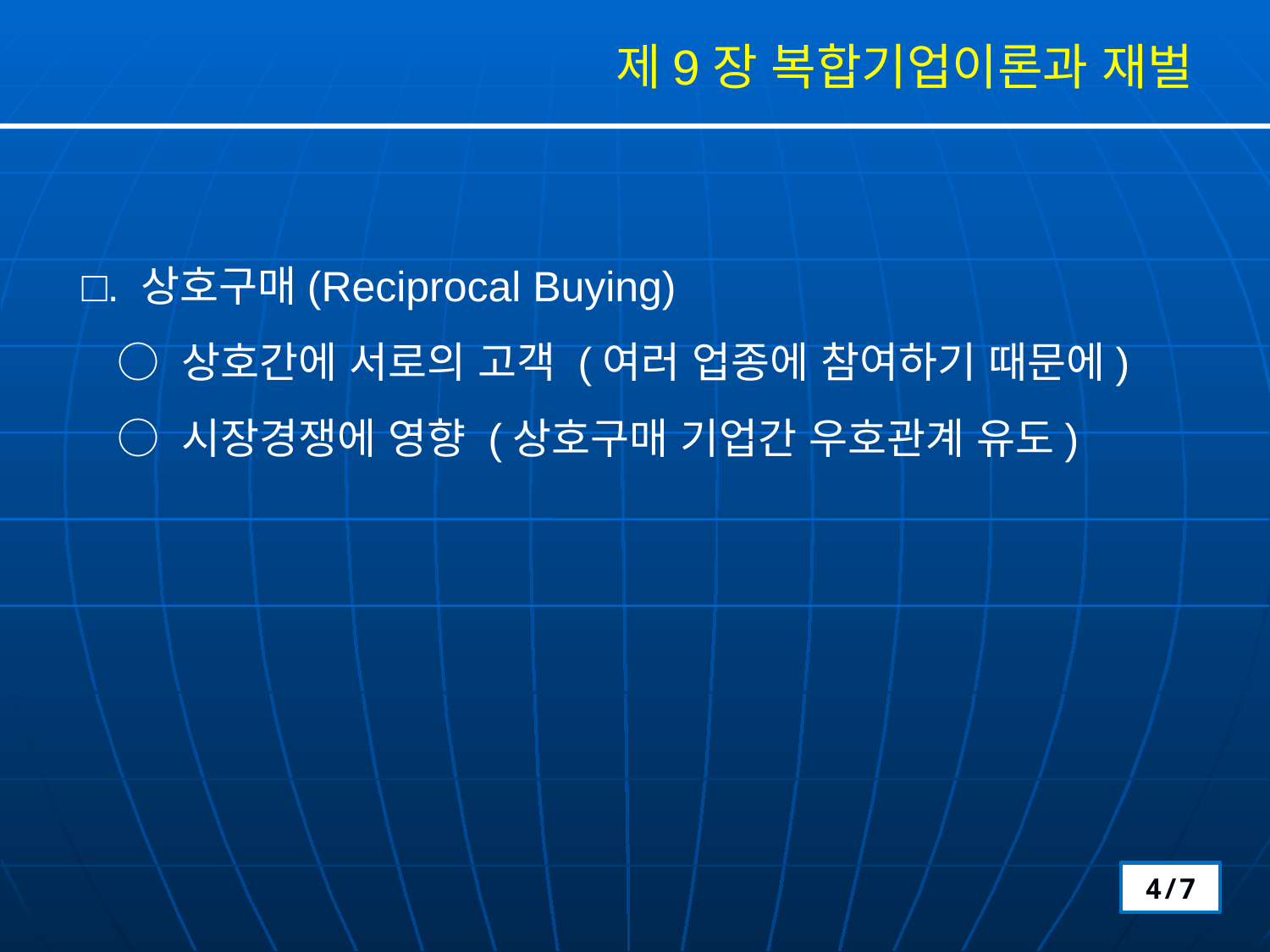

제9장 복합기업이론과 재벌

□. 상호구매(Reciprocal Buying)
   ○ 상호간에 서로의 고객 (여러 업종에 참여하기 때문에)
   ○ 시장경쟁에 영향 (상호구매 기업간 우호관계 유도)

4/7